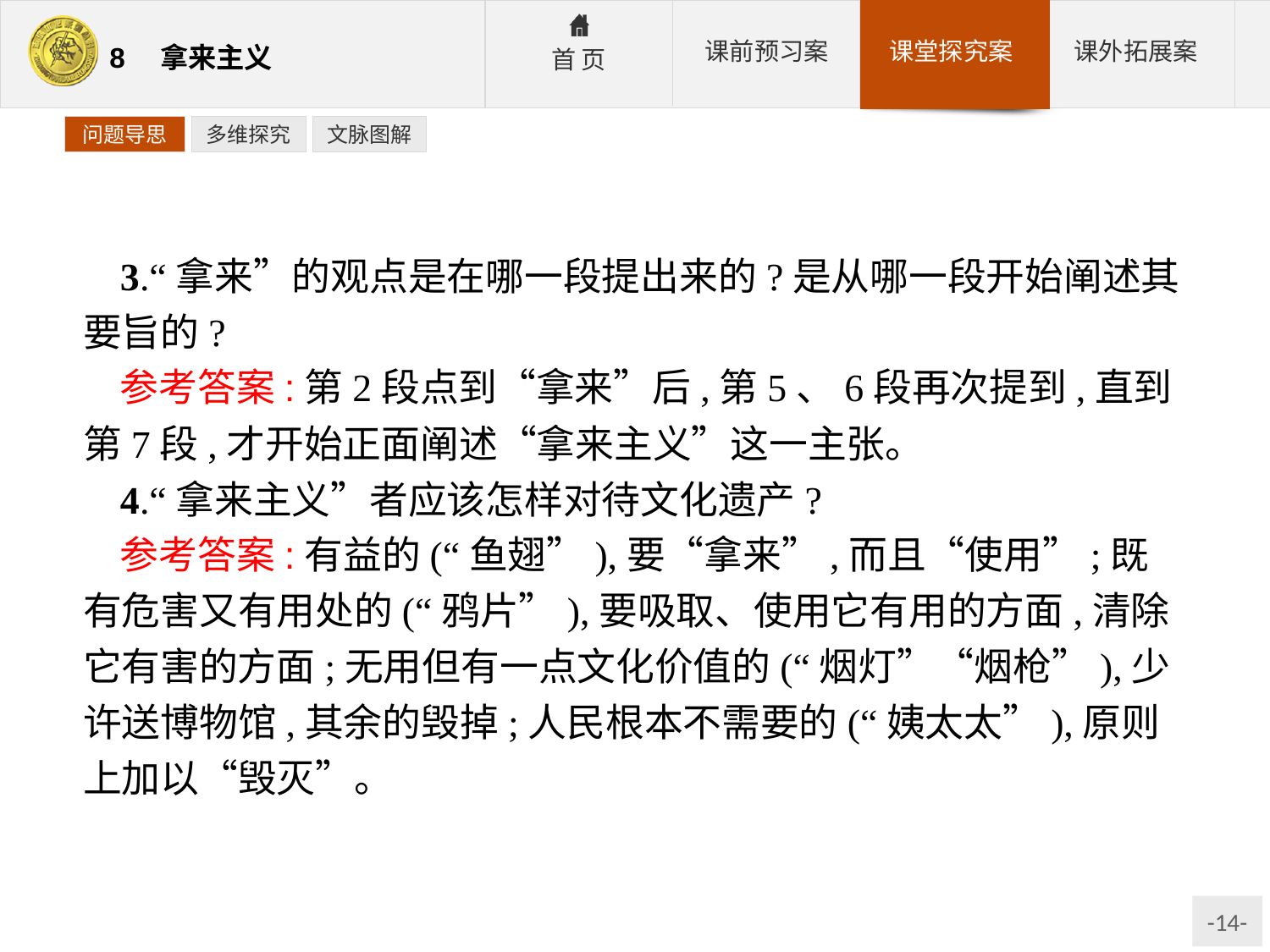

问题导思
多维探究
文脉图解
3.“拿来”的观点是在哪一段提出来的?是从哪一段开始阐述其要旨的?
参考答案:第2段点到“拿来”后,第5、6段再次提到,直到第7段,才开始正面阐述“拿来主义”这一主张。
4.“拿来主义”者应该怎样对待文化遗产?
参考答案:有益的(“鱼翅”),要“拿来”,而且“使用”;既有危害又有用处的(“鸦片”),要吸取、使用它有用的方面,清除它有害的方面;无用但有一点文化价值的(“烟灯”“烟枪”),少许送博物馆,其余的毁掉;人民根本不需要的(“姨太太”),原则上加以“毁灭”。